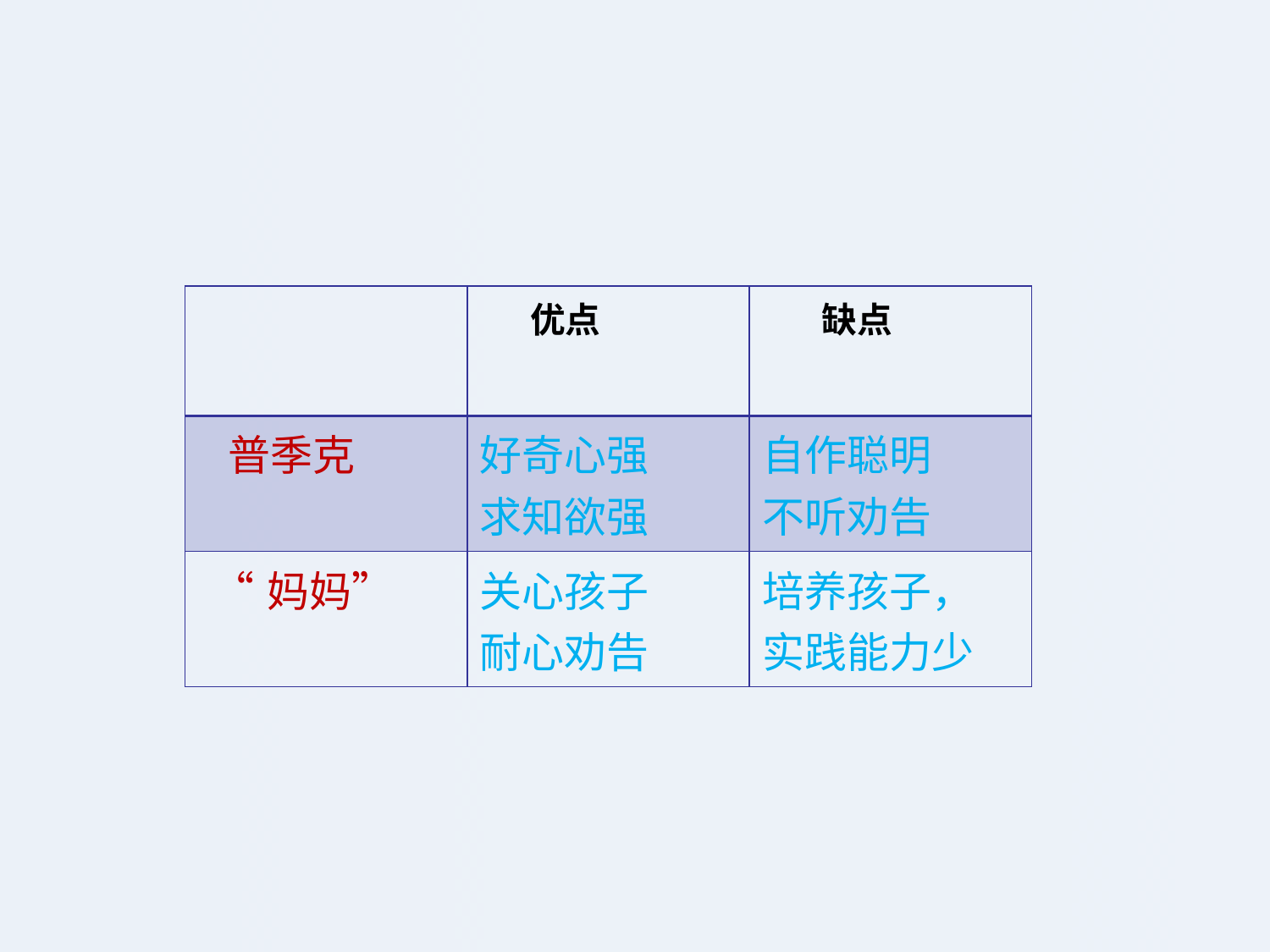

|  | 优点 | 缺点 |
| --- | --- | --- |
| 普季克 | 好奇心强 求知欲强 | 自作聪明 不听劝告 |
| “妈妈” | 关心孩子 耐心劝告 | 培养孩子， 实践能力少 |